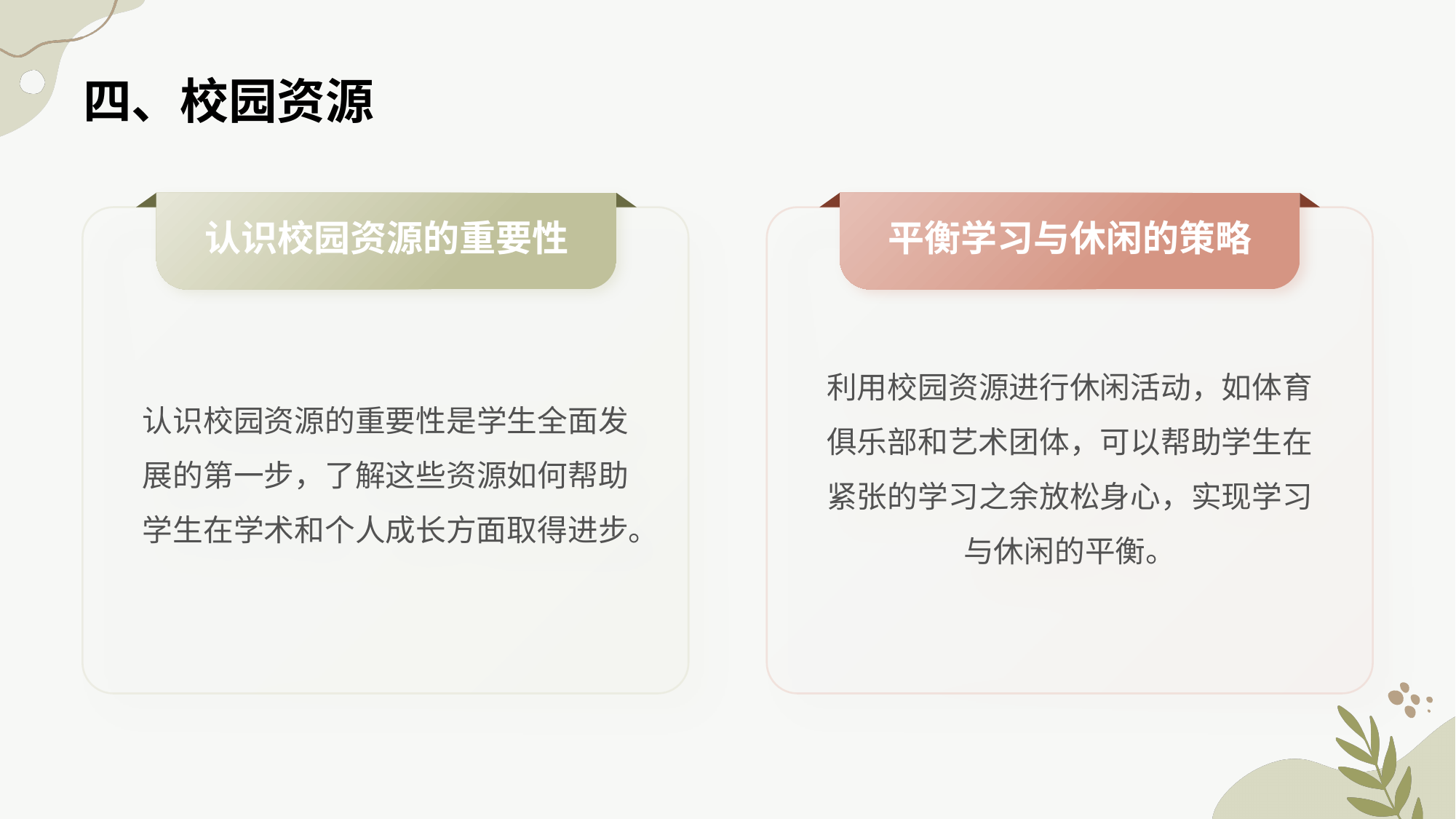

# 四、校园资源

认识校园资源的重要性

平衡学习与休闲的策略

认识校园资源的重要性是学生全面发展的第一步，了解这些资源如何帮助学生在学术和个人成长方面取得进步。
利用校园资源进行休闲活动，如体育俱乐部和艺术团体，可以帮助学生在紧张的学习之余放松身心，实现学习与休闲的平衡。